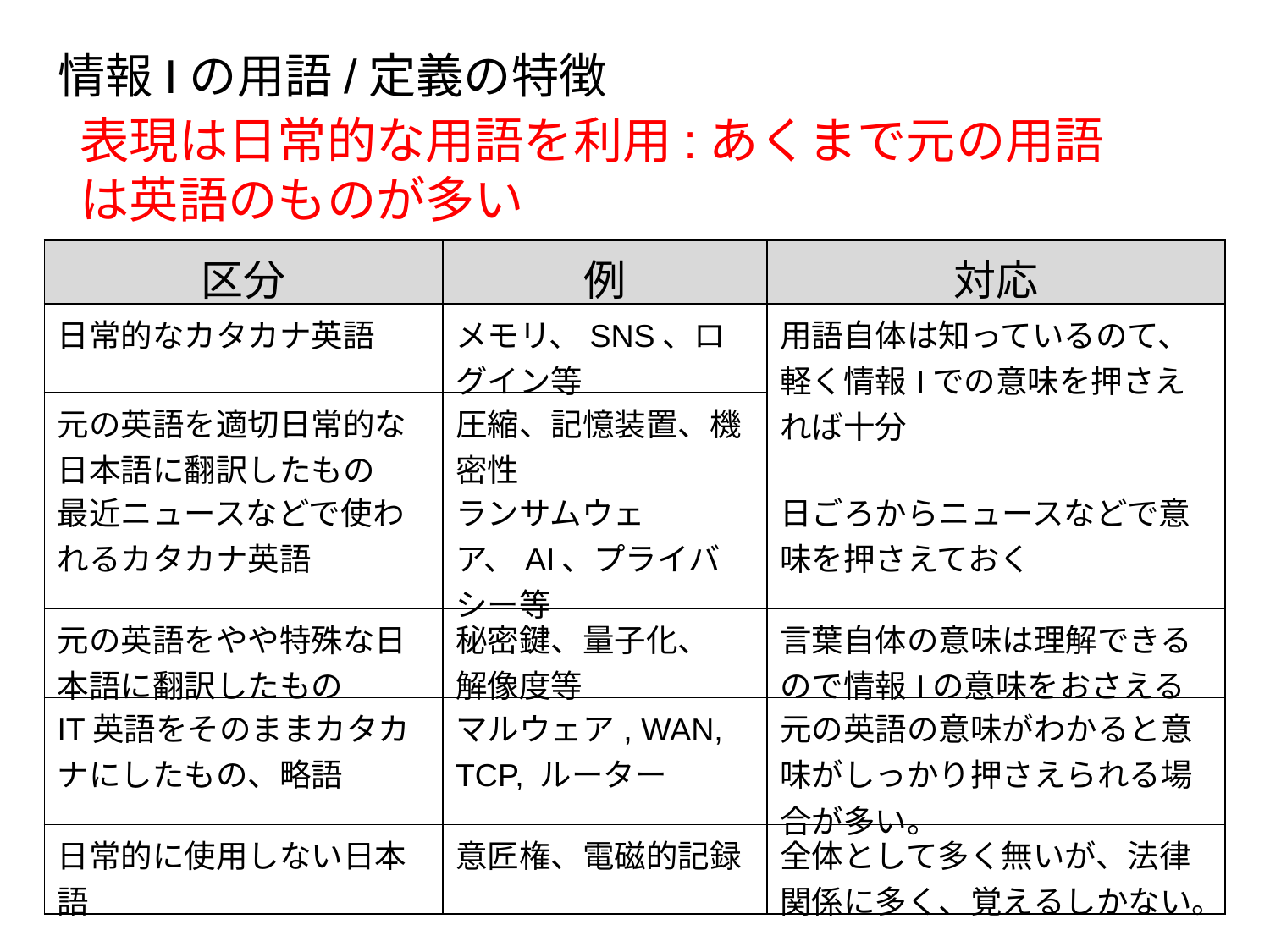

情報Iの用語/定義の特徴
表現は日常的な用語を利用:あくまで元の用語は英語のものが多い
| 区分 | 例 | 対応 |
| --- | --- | --- |
| 日常的なカタカナ英語 | メモリ、SNS、ログイン等 | 用語自体は知っているのて、軽く情報Iでの意味を押さえれば十分 |
| 元の英語を適切日常的な日本語に翻訳したもの | 圧縮、記憶装置、機密性 |  |
| 最近ニュースなどで使われるカタカナ英語 | ランサムウェア、AI、プライバシー等 | 日ごろからニュースなどで意味を押さえておく |
| 元の英語をやや特殊な日本語に翻訳したもの | 秘密鍵、量子化、 解像度等 | 言葉自体の意味は理解できるので情報Iの意味をおさえる |
| IT英語をそのままカタカナにしたもの、略語 | マルウェア, WAN, TCP, ルーター | 元の英語の意味がわかると意味がしっかり押さえられる場合が多い。 |
| 日常的に使用しない日本語 | 意匠権、電磁的記録 | 全体として多く無いが、法律関係に多く、覚えるしかない。 |